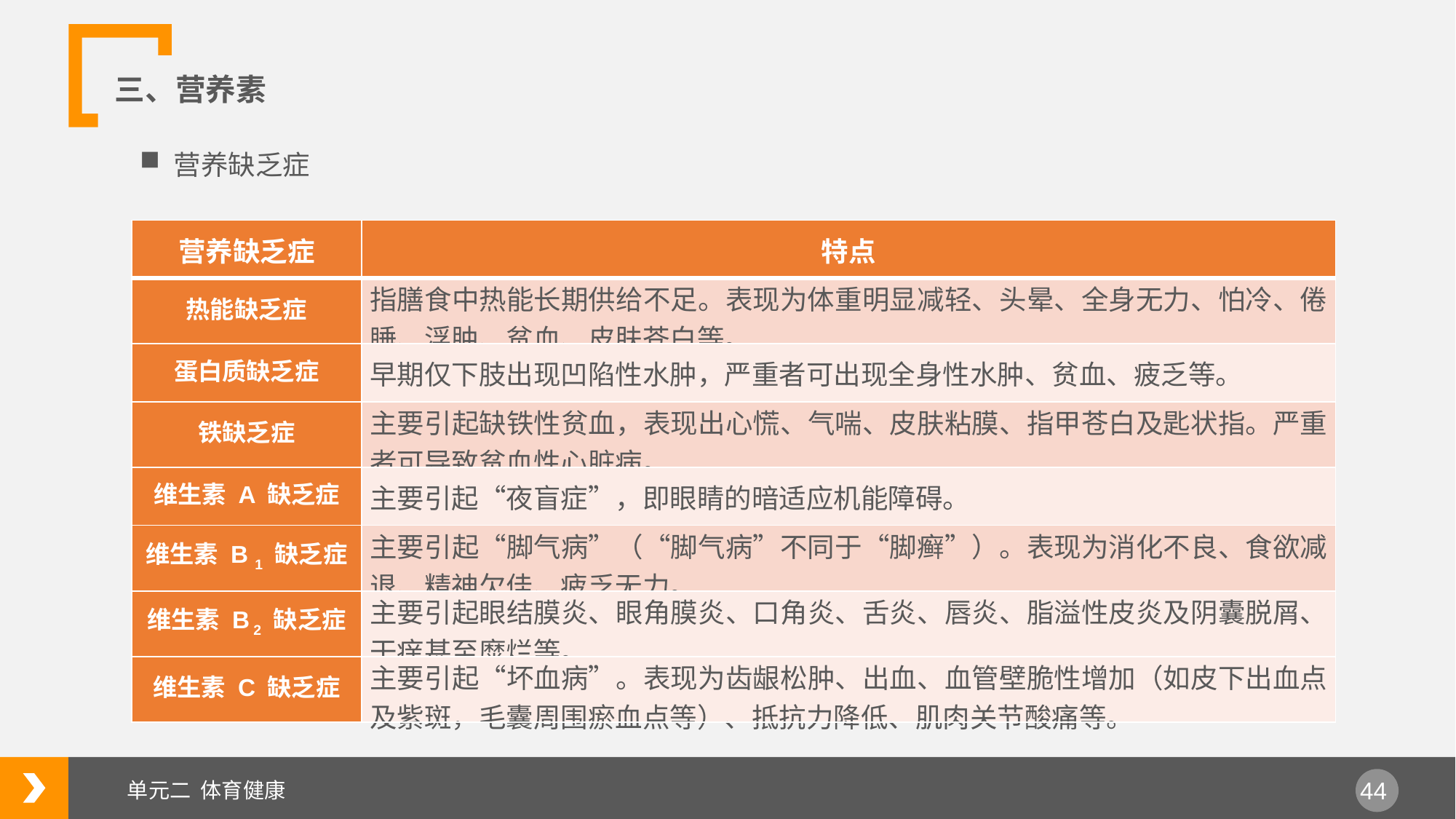

三、营养素
营养缺乏症
| 营养缺乏症 | 特点 |
| --- | --- |
| 热能缺乏症 | 指膳食中热能长期供给不足。表现为体重明显减轻、头晕、全身无力、怕冷、倦睡、浮肿、贫血、皮肤苍白等。 |
| 蛋白质缺乏症 | 早期仅下肢出现凹陷性水肿，严重者可出现全身性水肿、贫血、疲乏等。 |
| 铁缺乏症 | 主要引起缺铁性贫血，表现出心慌、气喘、皮肤粘膜、指甲苍白及匙状指。严重者可导致贫血性心脏病。 |
| 维生素 A 缺乏症 | 主要引起“夜盲症”，即眼睛的暗适应机能障碍。 |
| 维生素 B 1 缺乏症 | 主要引起“脚气病”（“脚气病”不同于“脚癣”）。表现为消化不良、食欲减退、精神欠佳、疲乏无力。 |
| 维生素 B 2 缺乏症 | 主要引起眼结膜炎、眼角膜炎、口角炎、舌炎、唇炎、脂溢性皮炎及阴囊脱屑、干痒甚至糜烂等。 |
| 维生素 C 缺乏症 | 主要引起“坏血病”。表现为齿龈松肿、出血、血管壁脆性增加（如皮下出血点及紫斑，毛囊周围瘀血点等）、抵抗力降低、肌肉关节酸痛等。 |
单元二  体育健康